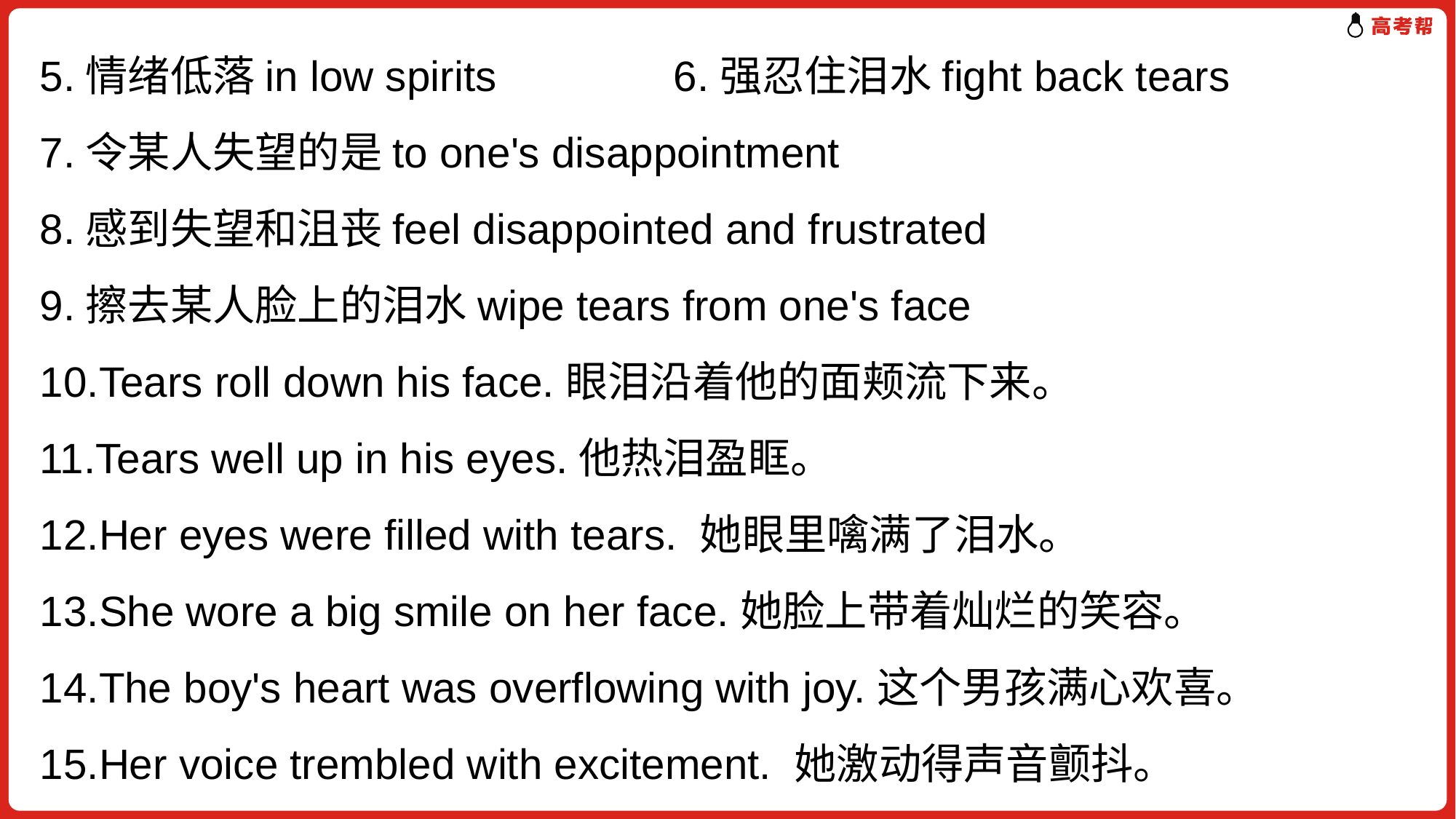

5.情绪低落in low spirits               6.强忍住泪水fight back tears
7.令某人失望的是to one's disappointment
8.感到失望和沮丧feel disappointed and frustrated
9.擦去某人脸上的泪水wipe tears from one's face
10.Tears roll down his face.眼泪沿着他的面颊流下来。
11.Tears well up in his eyes.他热泪盈眶。
12.Her eyes were filled with tears. 她眼里噙满了泪水。
13.She wore a big smile on her face.她脸上带着灿烂的笑容。
14.The boy's heart was overflowing with joy.这个男孩满心欢喜。
15.Her voice trembled with excitement. 她激动得声音颤抖。